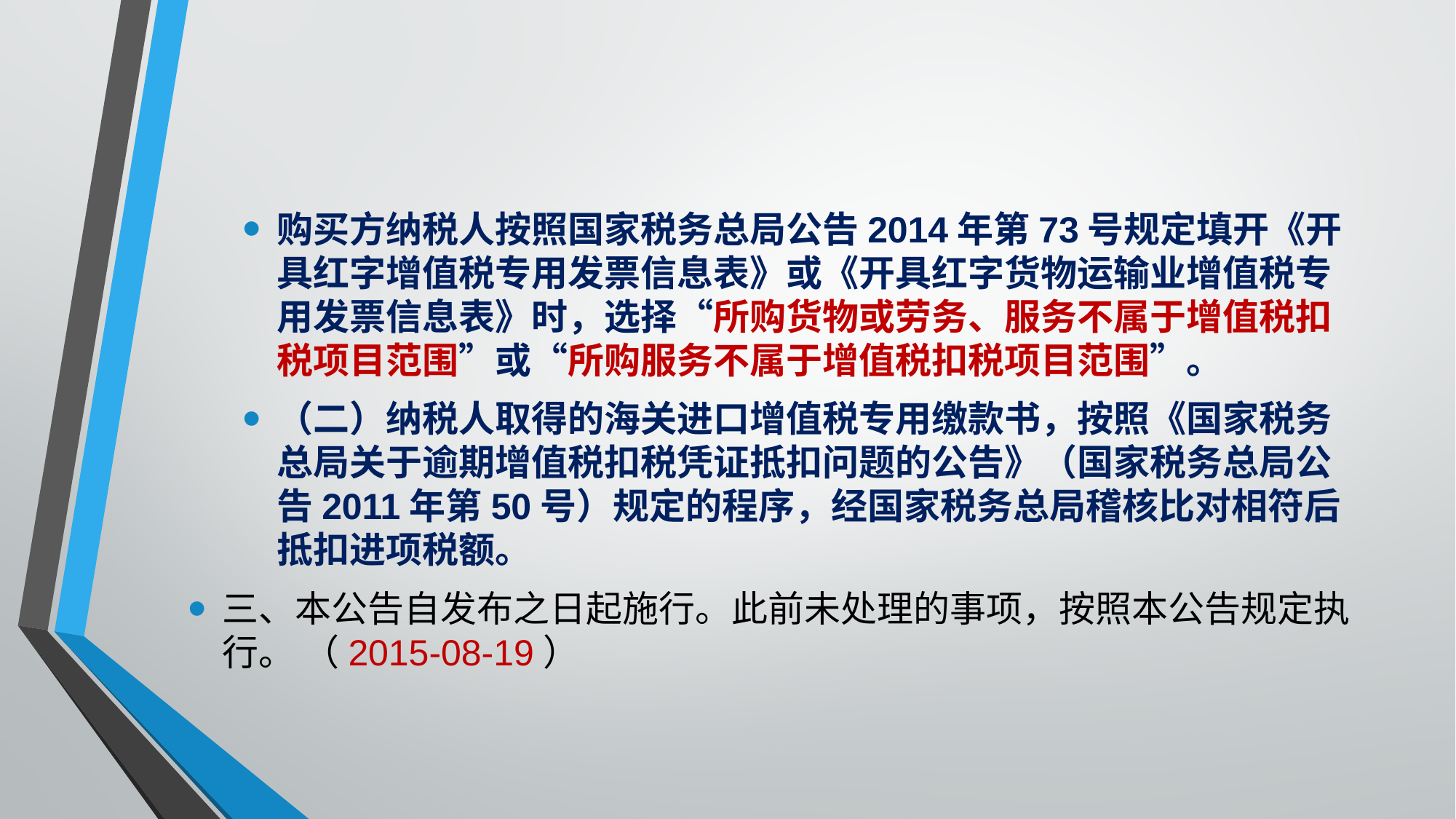

#
购买方纳税人按照国家税务总局公告2014年第73号规定填开《开具红字增值税专用发票信息表》或《开具红字货物运输业增值税专用发票信息表》时，选择“所购货物或劳务、服务不属于增值税扣税项目范围”或“所购服务不属于增值税扣税项目范围”。
（二）纳税人取得的海关进口增值税专用缴款书，按照《国家税务总局关于逾期增值税扣税凭证抵扣问题的公告》（国家税务总局公告2011年第50号）规定的程序，经国家税务总局稽核比对相符后抵扣进项税额。
三、本公告自发布之日起施行。此前未处理的事项，按照本公告规定执行。 （2015-08-19）